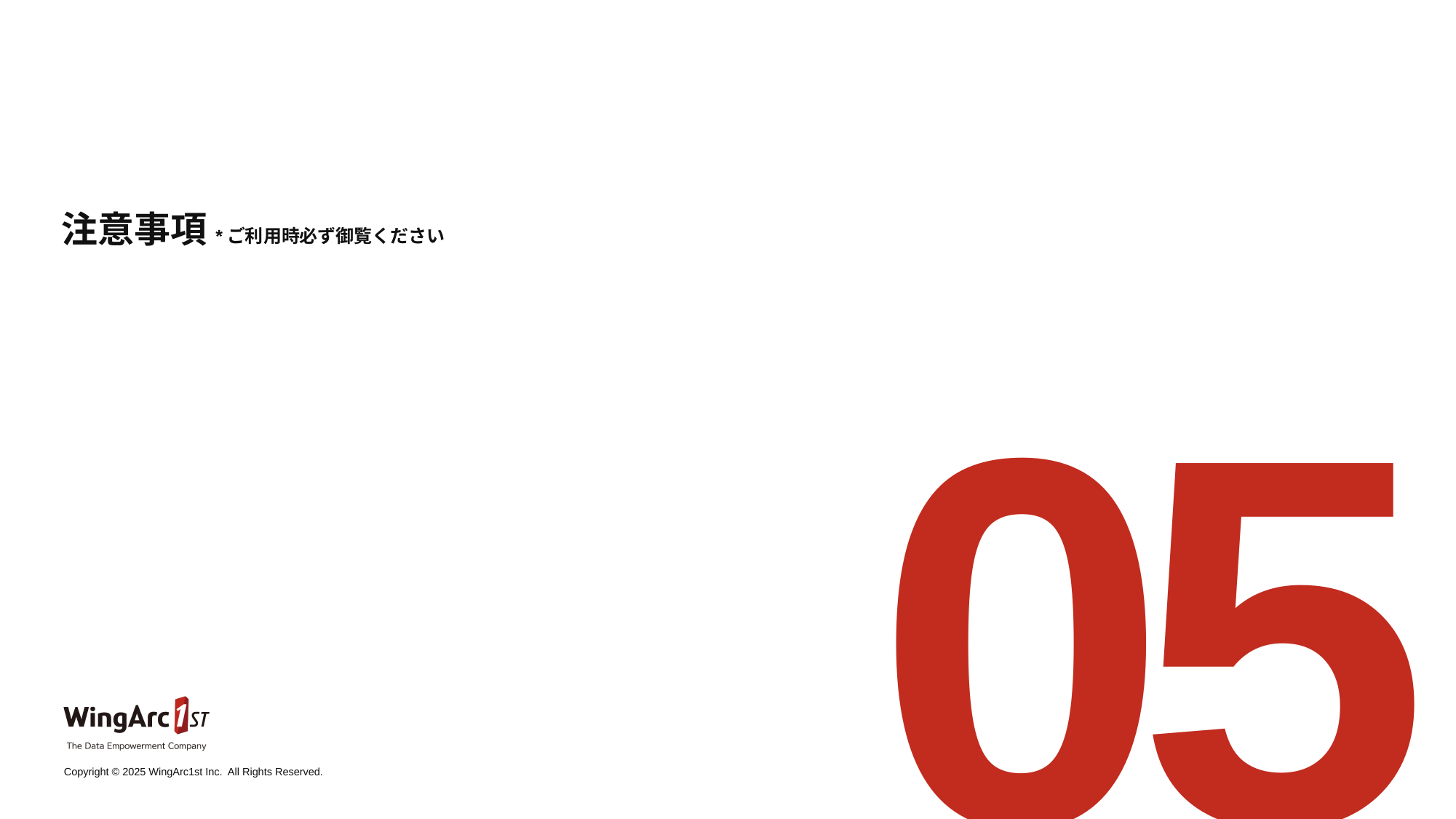

# 注意事項 *ご利用時必ず御覧ください
05
Copyright © 2025 WingArc1st Inc.  All Rights Reserved.